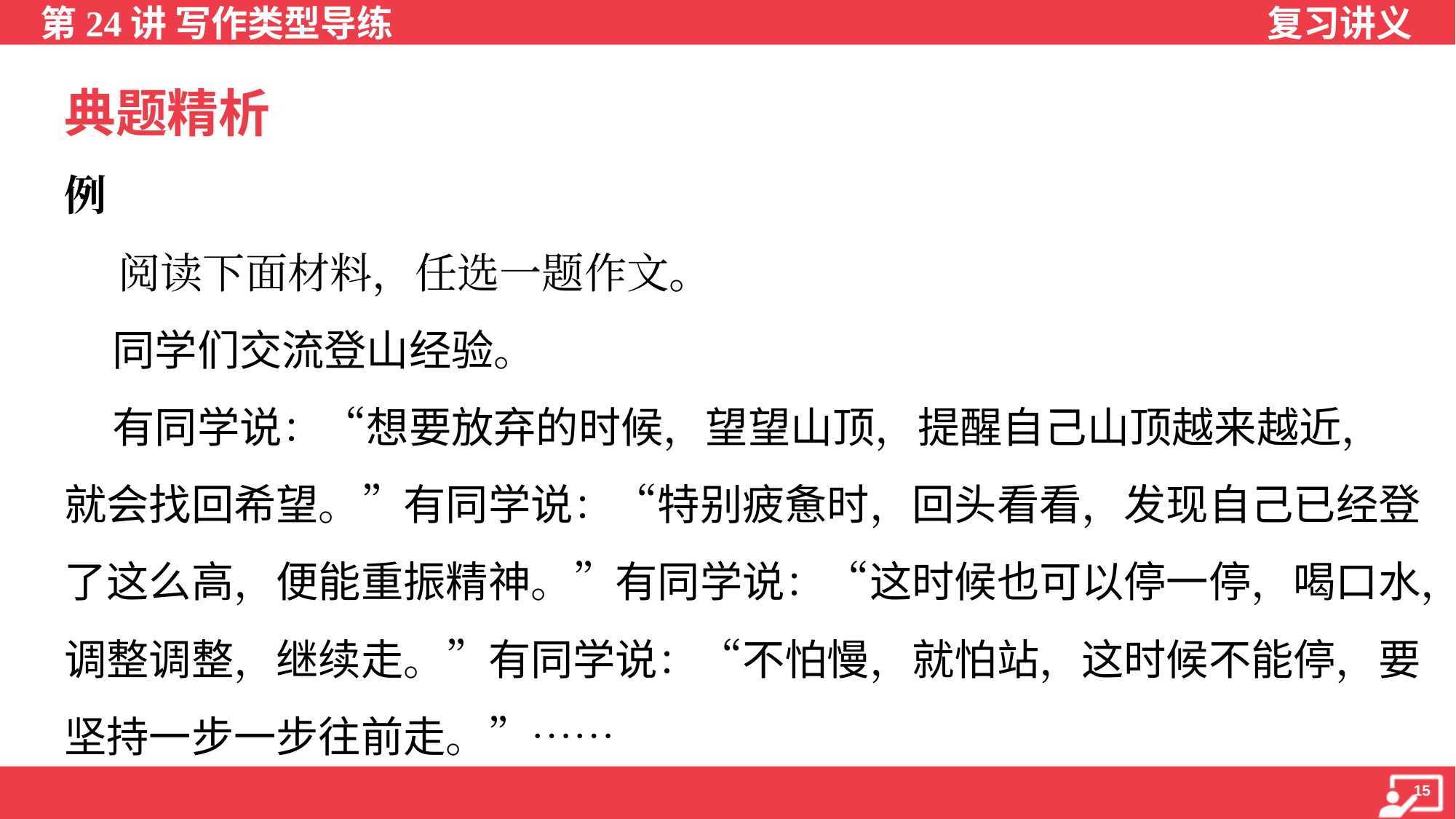

典题精析
例
    阅读下面材料，任选一题作文。
    同学们交流登山经验。
    有同学说：“想要放弃的时候，望望山顶，提醒自己山顶越来越近，
就会找回希望。”有同学说：“特别疲惫时，回头看看，发现自己已经登
了这么高，便能重振精神。”有同学说：“这时候也可以停一停，喝口水，
调整调整，继续走。”有同学说：“不怕慢，就怕站，这时候不能停，要
坚持一步一步往前走。”……